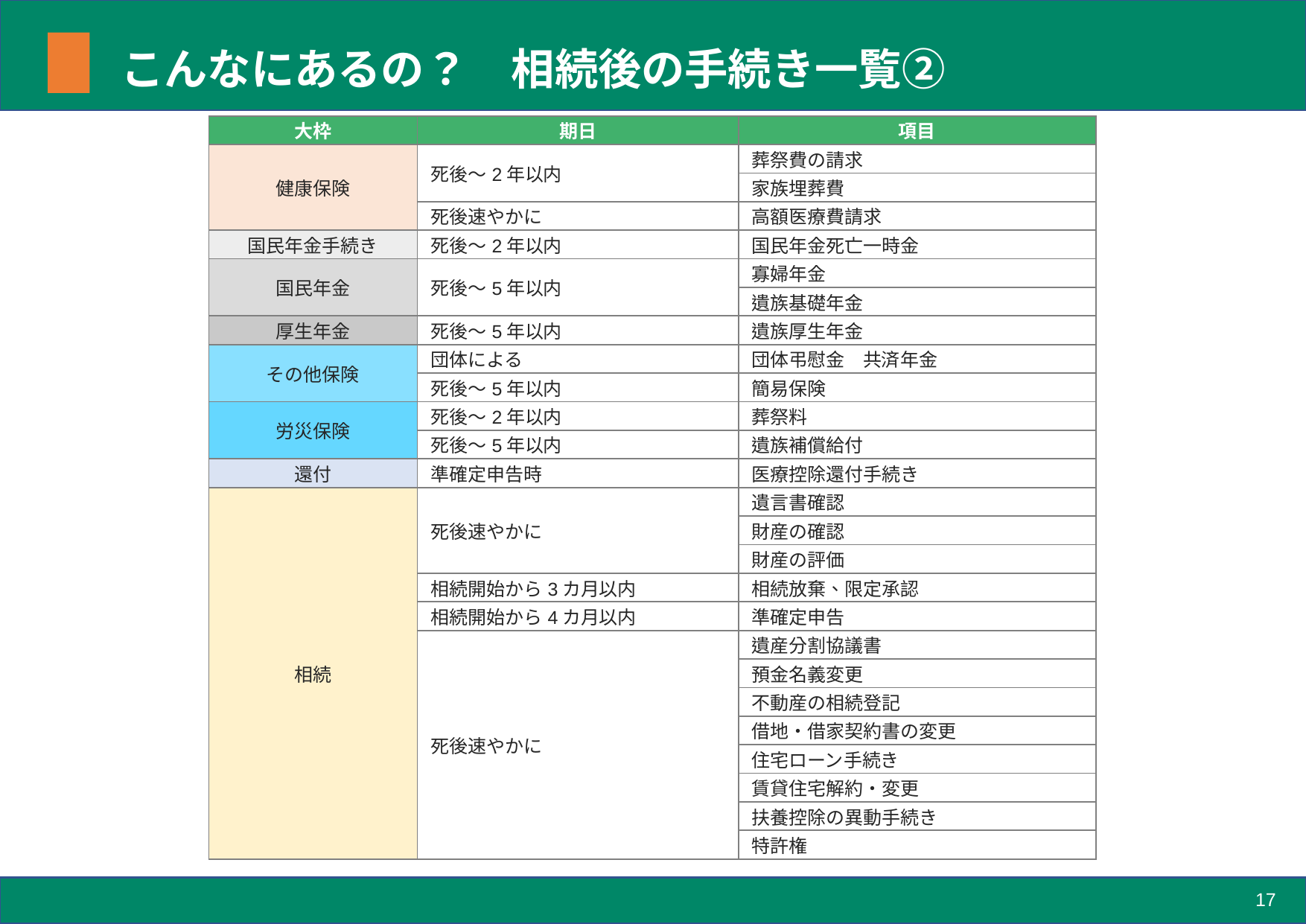

# こんなにあるの？　相続後の手続き一覧②
| 大枠 | 期日 | 項目 |
| --- | --- | --- |
| 健康保険 | 死後～2年以内 | 葬祭費の請求 |
|  |  | 家族埋葬費 |
|  | 死後速やかに | 高額医療費請求 |
| 国民年金手続き | 死後～2年以内 | 国民年金死亡一時金 |
| 国民年金 | 死後～5年以内 | 寡婦年金 |
|  |  | 遺族基礎年金 |
| 厚生年金 | 死後～5年以内 | 遺族厚生年金 |
| その他保険 | 団体による | 団体弔慰金　共済年金 |
|  | 死後～5年以内 | 簡易保険 |
| 労災保険 | 死後～2年以内 | 葬祭料 |
|  | 死後～5年以内 | 遺族補償給付 |
| 還付 | 準確定申告時 | 医療控除還付手続き |
| 相続 | 死後速やかに | 遺言書確認 |
|  |  | 財産の確認 |
|  |  | 財産の評価 |
|  | 相続開始から3カ月以内 | 相続放棄、限定承認 |
|  | 相続開始から4カ月以内 | 準確定申告 |
|  | 死後速やかに | 遺産分割協議書 |
|  |  | 預金名義変更 |
|  |  | 不動産の相続登記 |
|  |  | 借地・借家契約書の変更 |
|  |  | 住宅ローン手続き |
|  |  | 賃貸住宅解約・変更 |
|  |  | 扶養控除の異動手続き |
|  |  | 特許権 |